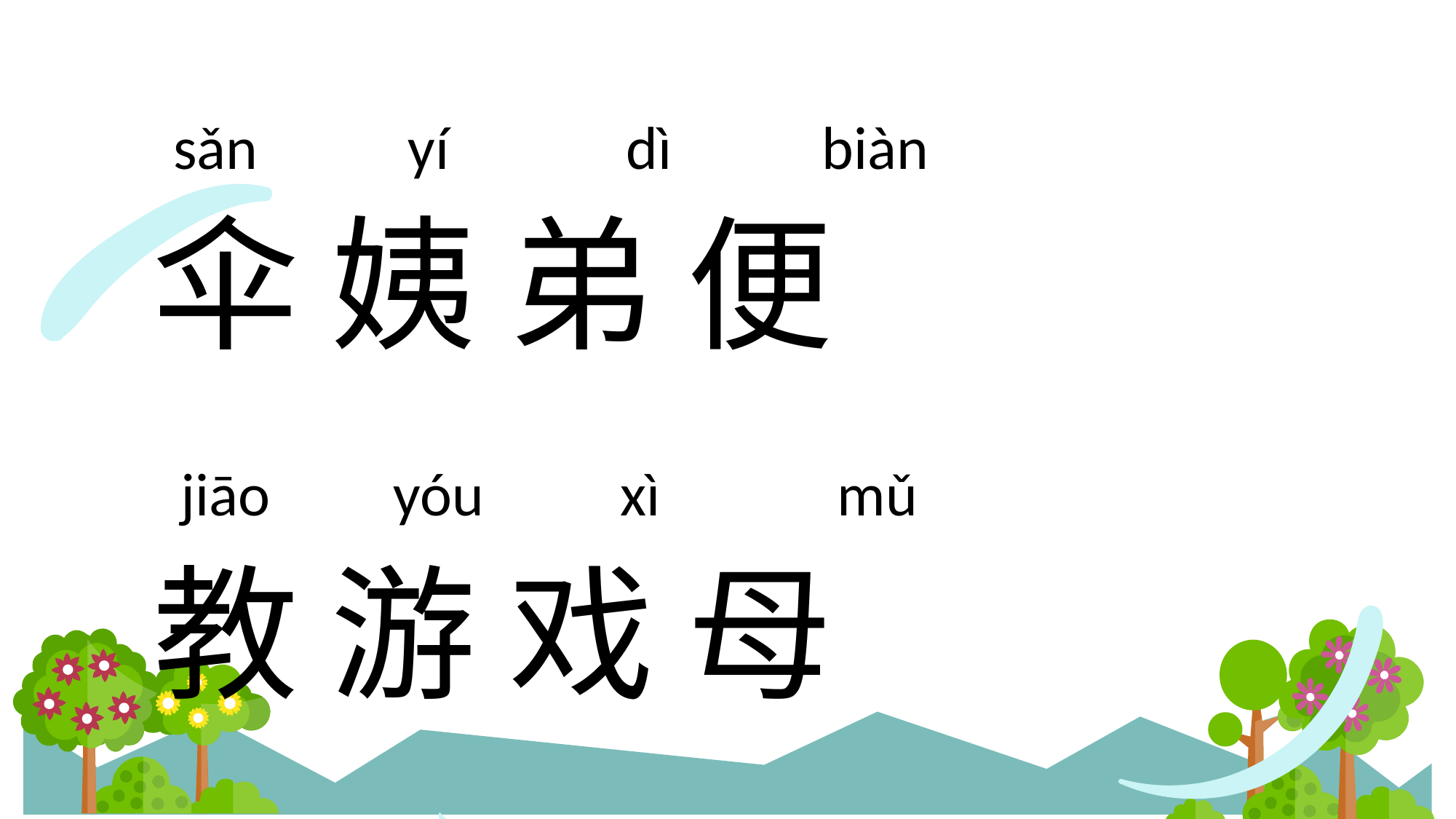

sǎn           yí             dì           biàn

伞 姨 弟 便

教 游 戏 母
  jiāo         yóu          xì             mǔ